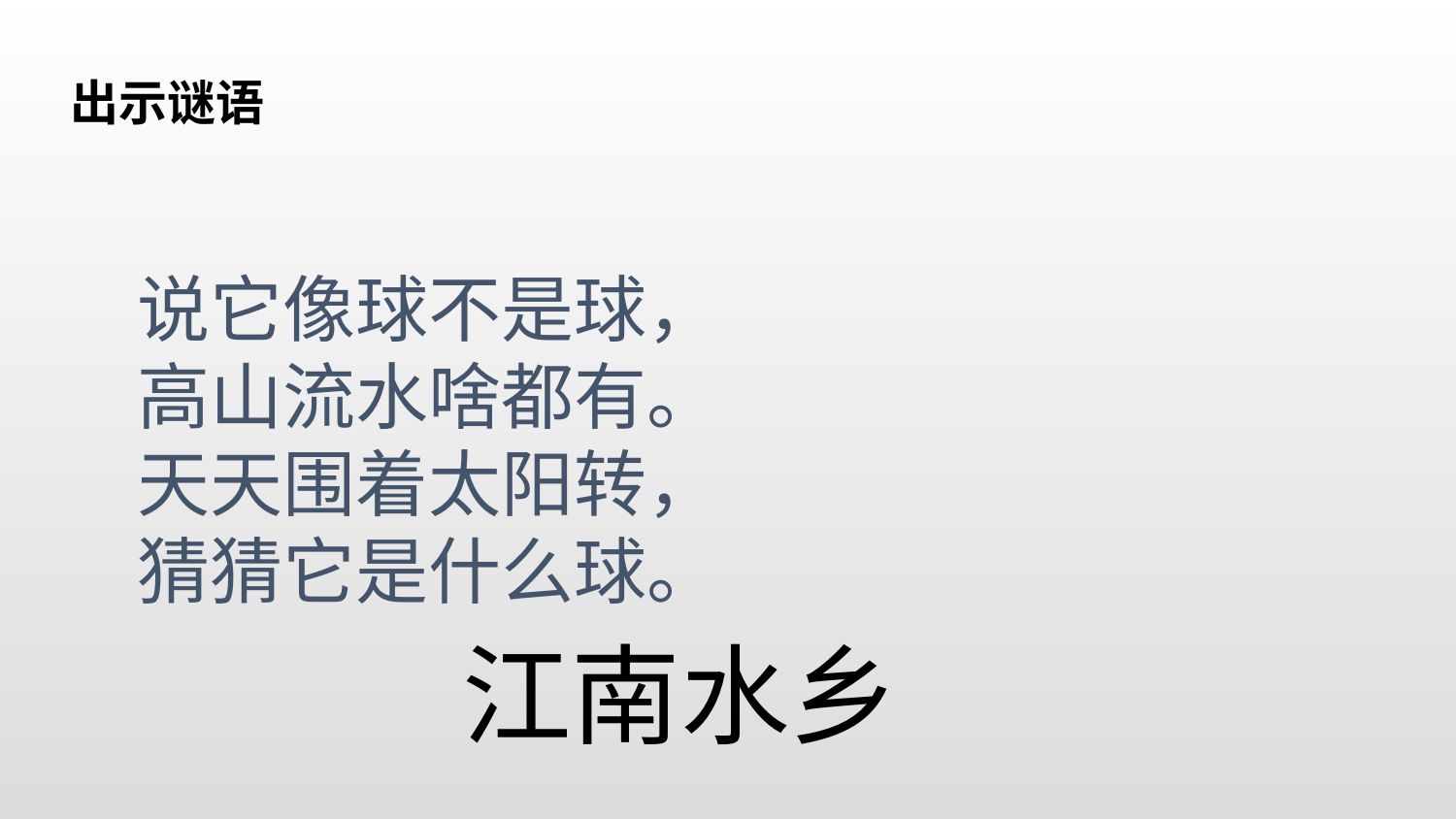

出示谜语
说它像球不是球，
高山流水啥都有。
天天围着太阳转，
猜猜它是什么球。
江南水乡